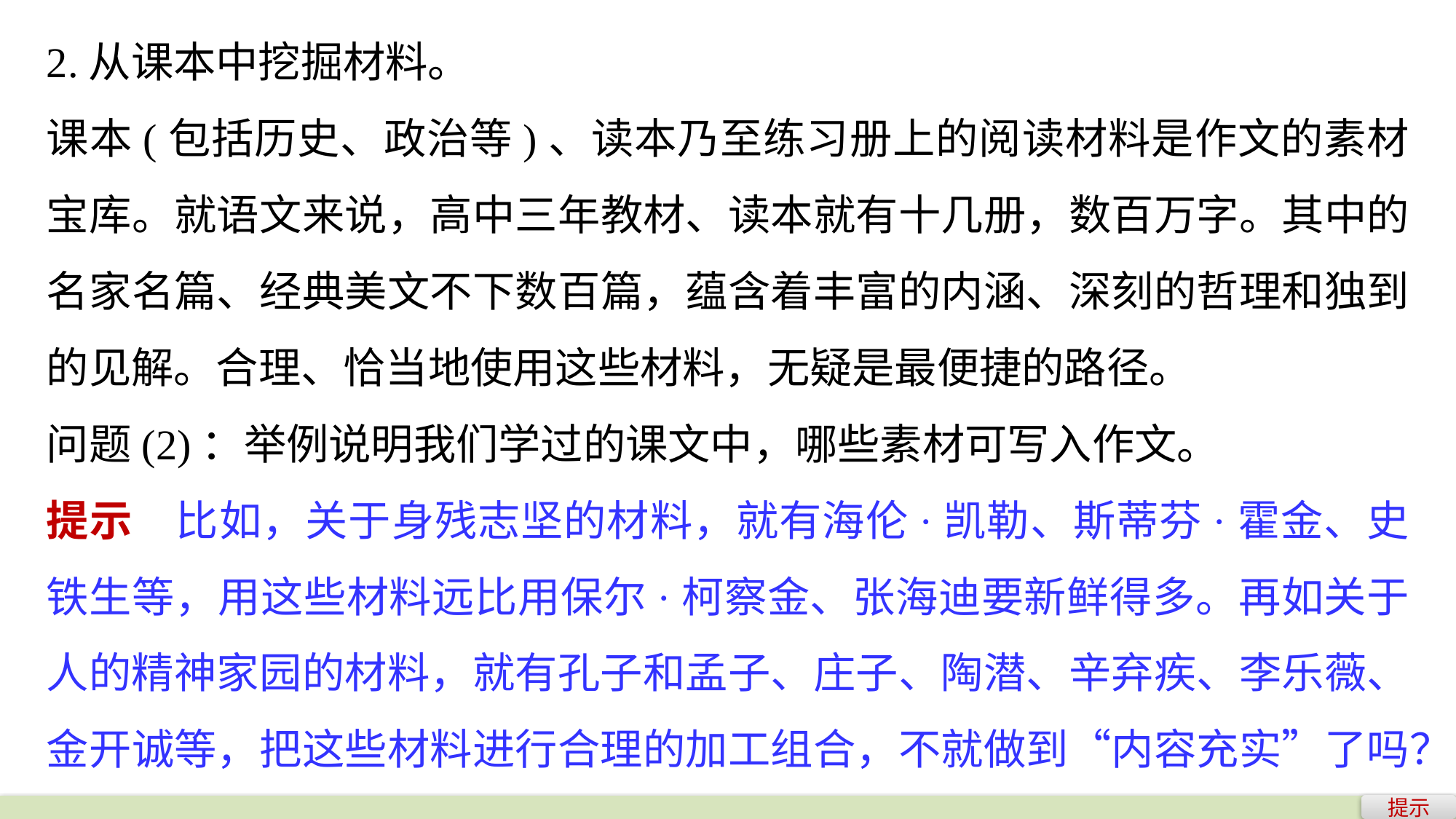

2.从课本中挖掘材料。
课本(包括历史、政治等)、读本乃至练习册上的阅读材料是作文的素材宝库。就语文来说，高中三年教材、读本就有十几册，数百万字。其中的名家名篇、经典美文不下数百篇，蕴含着丰富的内涵、深刻的哲理和独到的见解。合理、恰当地使用这些材料，无疑是最便捷的路径。
问题(2)：举例说明我们学过的课文中，哪些素材可写入作文。
提示　比如，关于身残志坚的材料，就有海伦·凯勒、斯蒂芬·霍金、史铁生等，用这些材料远比用保尔·柯察金、张海迪要新鲜得多。再如关于人的精神家园的材料，就有孔子和孟子、庄子、陶潜、辛弃疾、李乐薇、金开诚等，把这些材料进行合理的加工组合，不就做到“内容充实”了吗？
提示